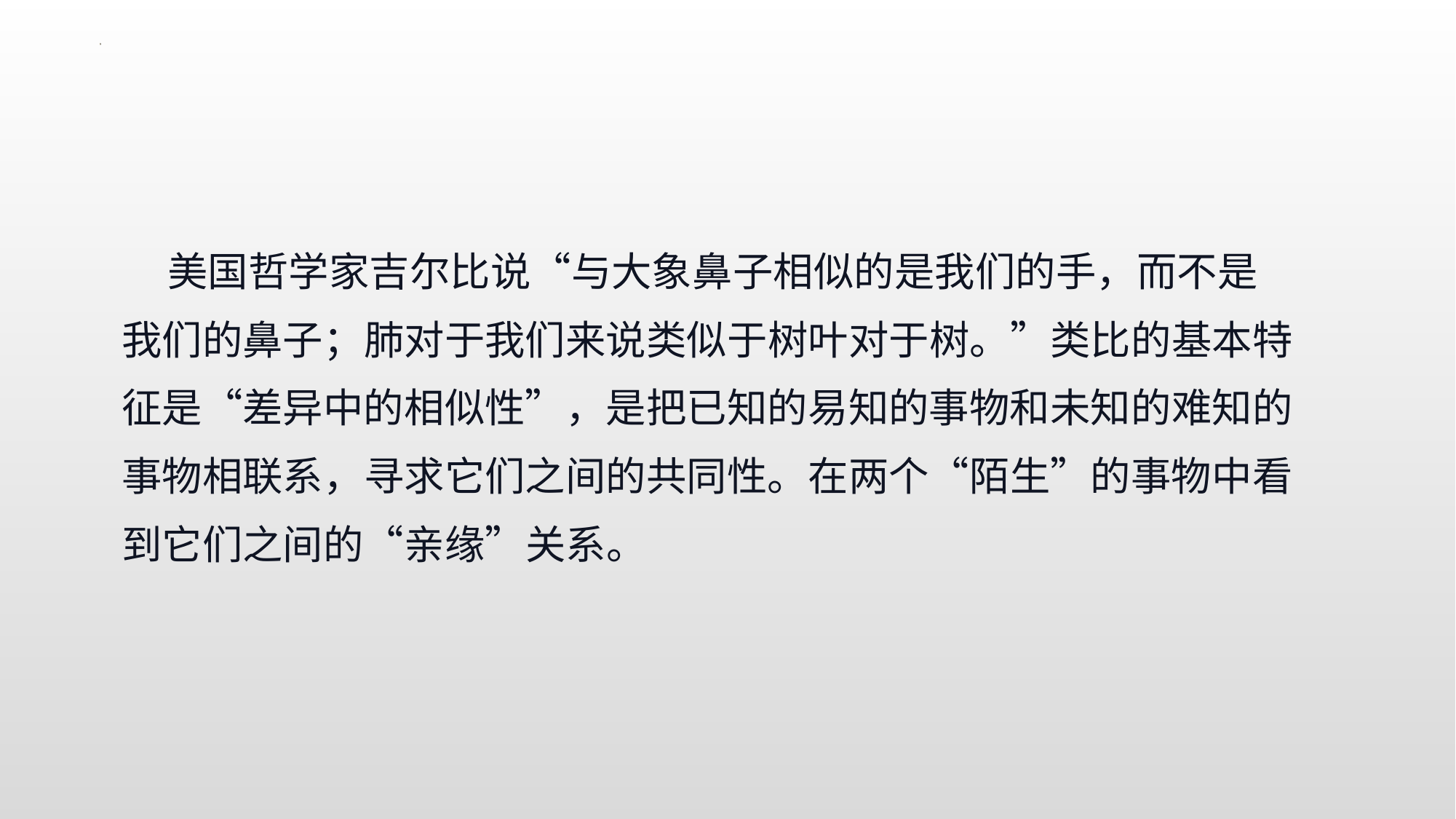

美国哲学家吉尔比说“与大象鼻子相似的是我们的手，而不是我们的鼻子；肺对于我们来说类似于树叶对于树。”类比的基本特征是“差异中的相似性”，是把已知的易知的事物和未知的难知的事物相联系，寻求它们之间的共同性。在两个“陌生”的事物中看到它们之间的“亲缘”关系。